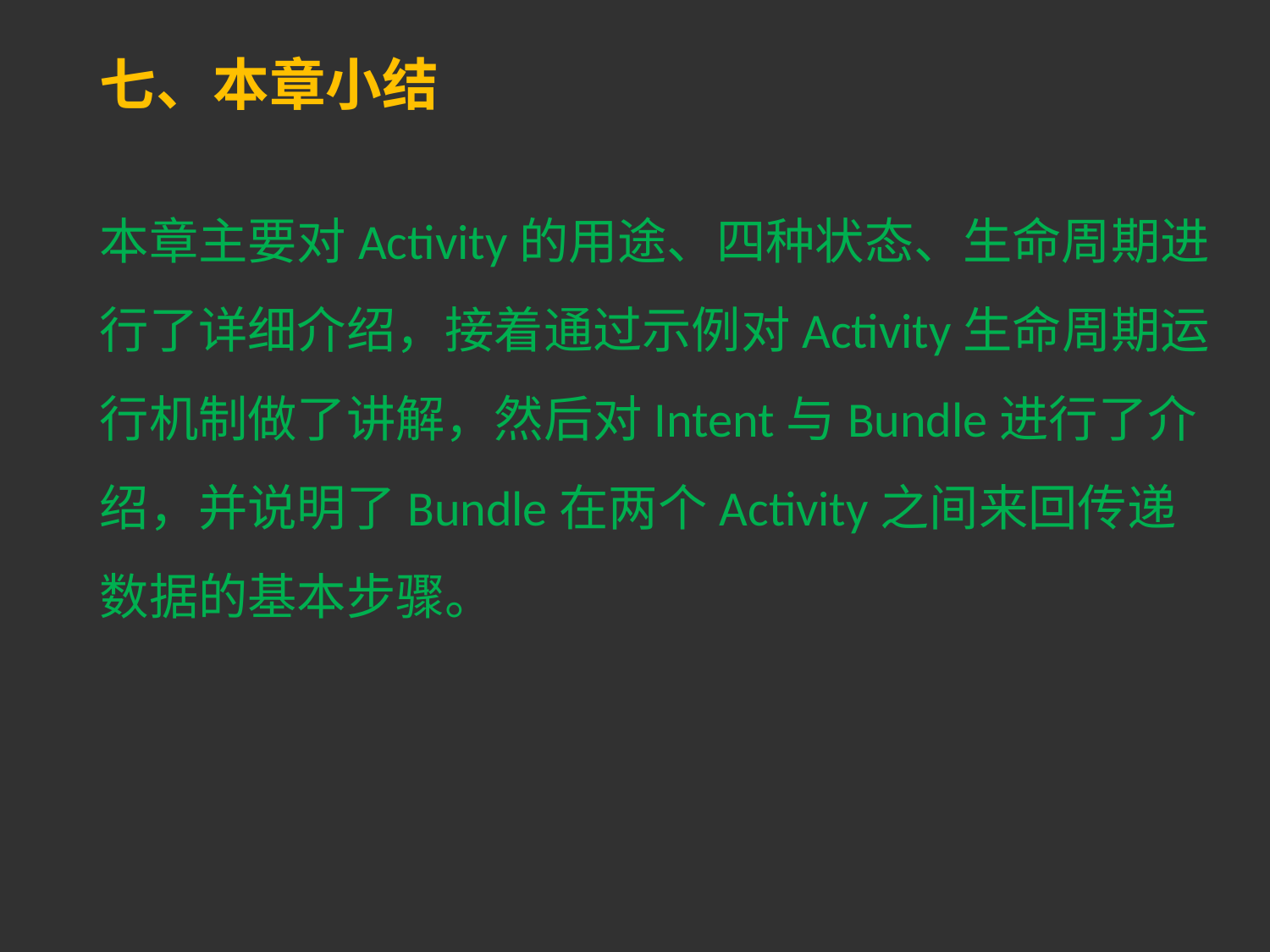

# 七、本章小结
本章主要对Activity的用途、四种状态、生命周期进行了详细介绍，接着通过示例对Activity生命周期运行机制做了讲解，然后对Intent与Bundle进行了介绍，并说明了Bundle在两个Activity之间来回传递数据的基本步骤。